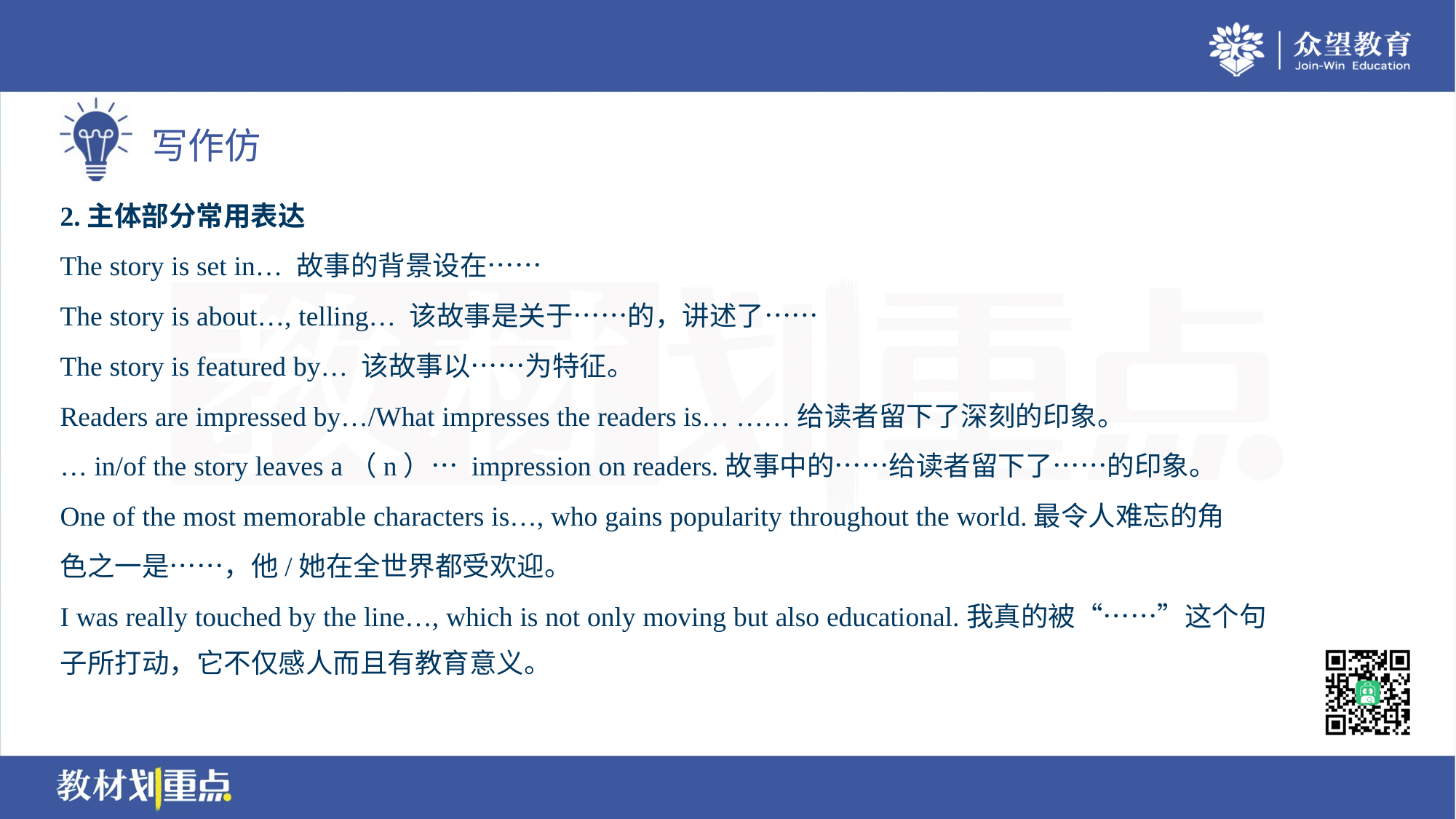

2.主体部分常用表达
The story is set in… 故事的背景设在……
The story is about…, telling… 该故事是关于……的，讲述了……
The story is featured by… 该故事以……为特征。
Readers are impressed by…/What impresses the readers is… ……给读者留下了深刻的印象。
… in/of the story leaves a（n）… impression on readers.故事中的……给读者留下了……的印象。
One of the most memorable characters is…, who gains popularity throughout the world.最令人难忘的角
色之一是……，他/她在全世界都受欢迎。
I was really touched by the line…, which is not only moving but also educational.我真的被“……”这个句
子所打动，它不仅感人而且有教育意义。